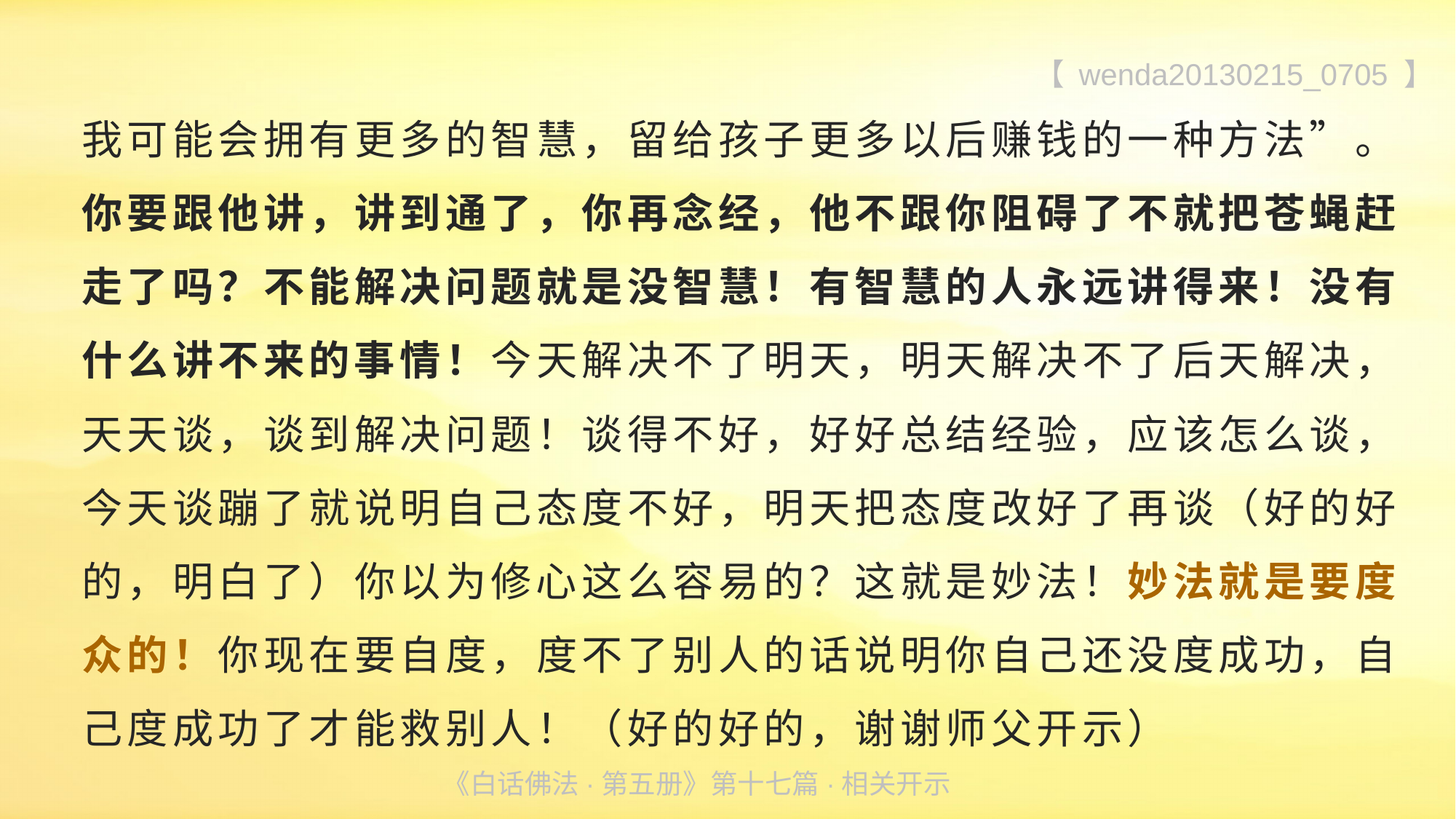

【 wenda20130215_0705 】
我可能会拥有更多的智慧，留给孩子更多以后赚钱的一种方法”。你要跟他讲，讲到通了，你再念经，他不跟你阻碍了不就把苍蝇赶走了吗？不能解决问题就是没智慧！有智慧的人永远讲得来！没有什么讲不来的事情！今天解决不了明天，明天解决不了后天解决，天天谈，谈到解决问题！谈得不好，好好总结经验，应该怎么谈，今天谈蹦了就说明自己态度不好，明天把态度改好了再谈（好的好的，明白了）你以为修心这么容易的？这就是妙法！妙法就是要度众的！你现在要自度，度不了别人的话说明你自己还没度成功，自己度成功了才能救别人！（好的好的，谢谢师父开示）
《白话佛法·第五册》第十七篇·相关开示